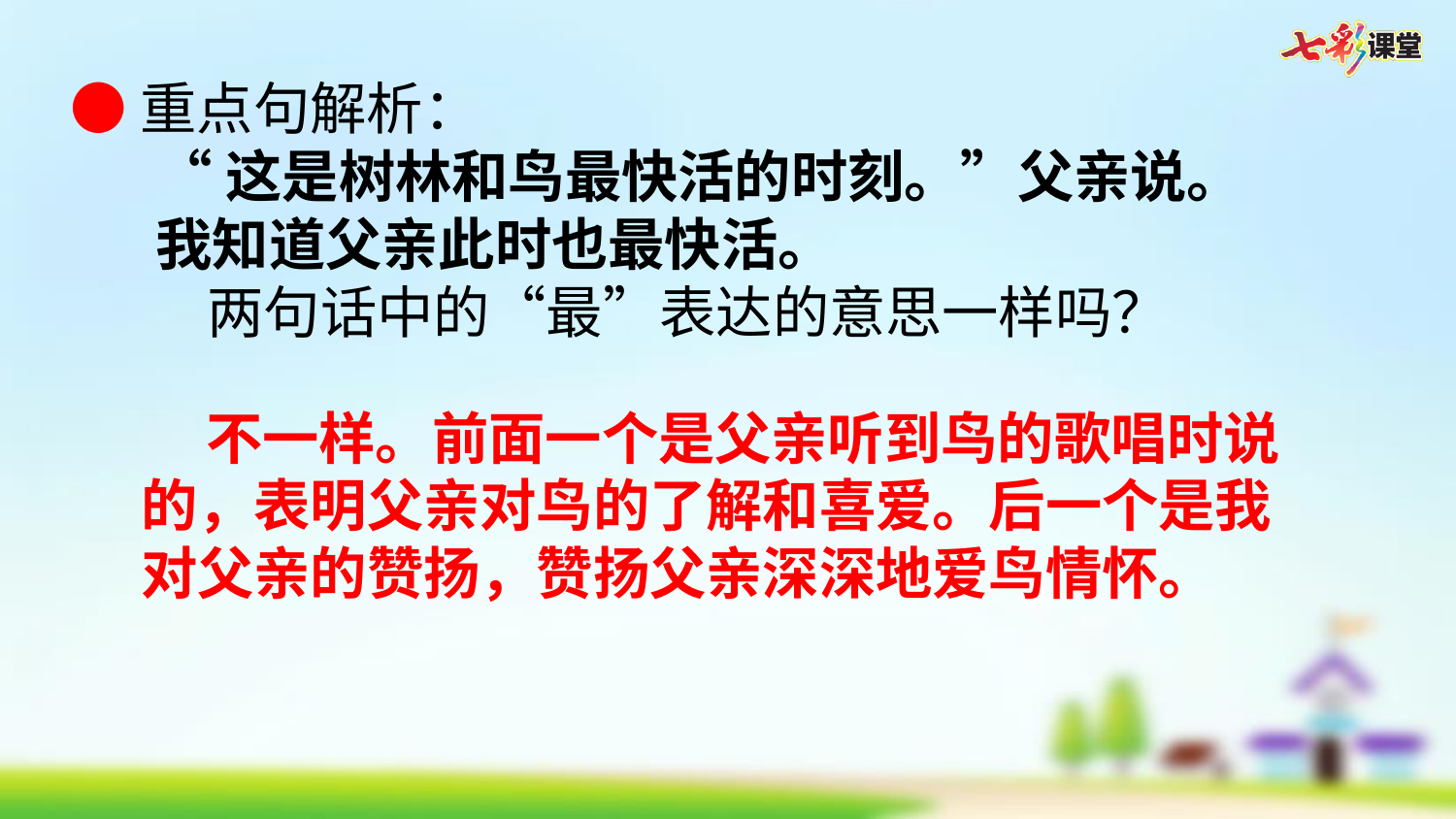

●重点句解析：
“这是树林和鸟最快活的时刻。”父亲说。
我知道父亲此时也最快活。
   两句话中的“最”表达的意思一样吗？
    不一样。前面一个是父亲听到鸟的歌唱时说的，表明父亲对鸟的了解和喜爱。后一个是我对父亲的赞扬，赞扬父亲深深地爱鸟情怀。